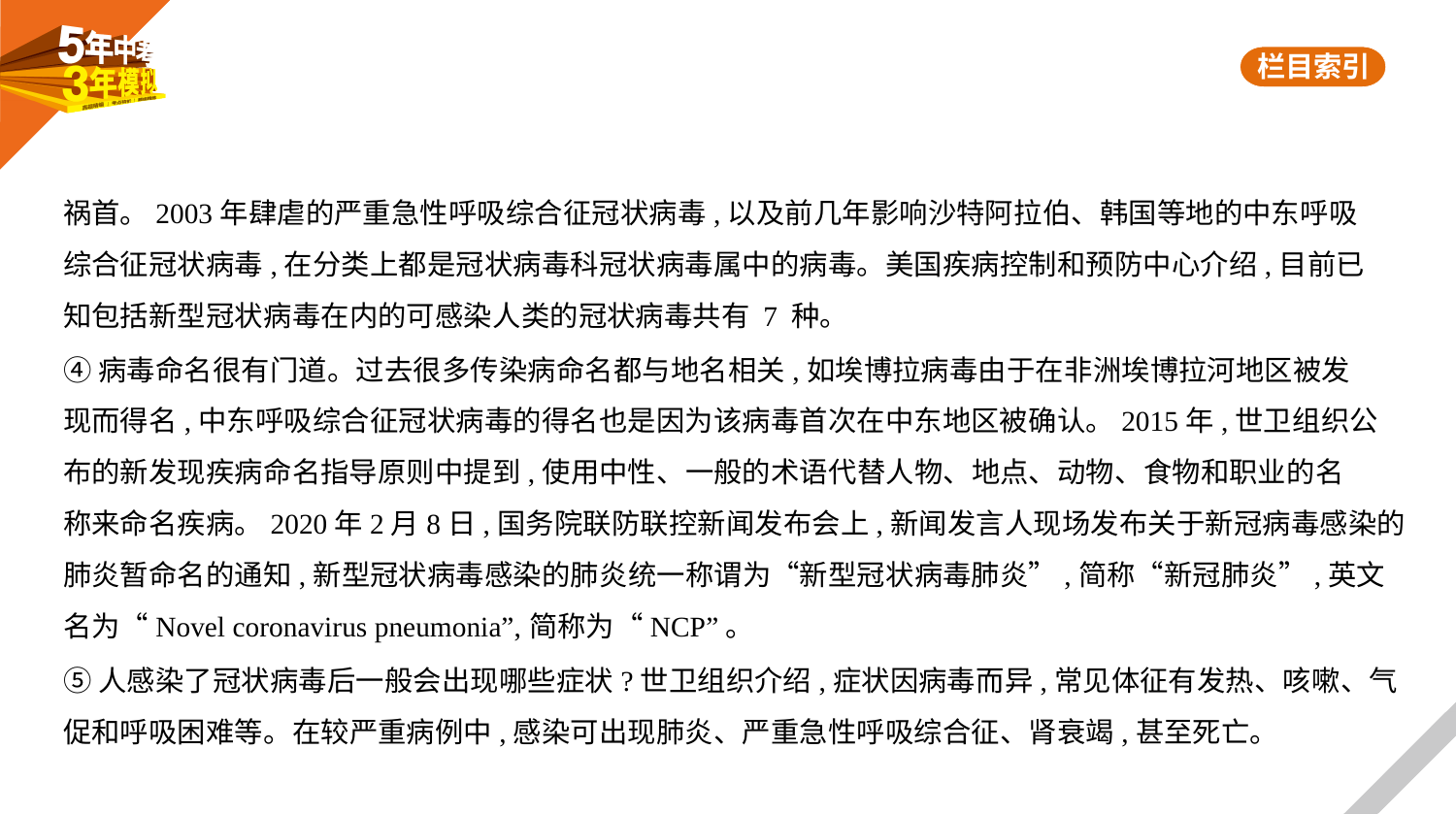

祸首。2003年肆虐的严重急性呼吸综合征冠状病毒,以及前几年影响沙特阿拉伯、韩国等地的中东呼吸
综合征冠状病毒,在分类上都是冠状病毒科冠状病毒属中的病毒。美国疾病控制和预防中心介绍,目前已
知包括新型冠状病毒在内的可感染人类的冠状病毒共有 7 种。
④病毒命名很有门道。过去很多传染病命名都与地名相关,如埃博拉病毒由于在非洲埃博拉河地区被发
现而得名,中东呼吸综合征冠状病毒的得名也是因为该病毒首次在中东地区被确认。2015年,世卫组织公
布的新发现疾病命名指导原则中提到,使用中性、一般的术语代替人物、地点、动物、食物和职业的名
称来命名疾病。2020年2月8日,国务院联防联控新闻发布会上,新闻发言人现场发布关于新冠病毒感染的
肺炎暂命名的通知,新型冠状病毒感染的肺炎统一称谓为“新型冠状病毒肺炎”,简称“新冠肺炎”,英文
名为“Novel coronavirus pneumonia”,简称为“NCP”。
⑤人感染了冠状病毒后一般会出现哪些症状?世卫组织介绍,症状因病毒而异,常见体征有发热、咳嗽、气
促和呼吸困难等。在较严重病例中,感染可出现肺炎、严重急性呼吸综合征、肾衰竭,甚至死亡。